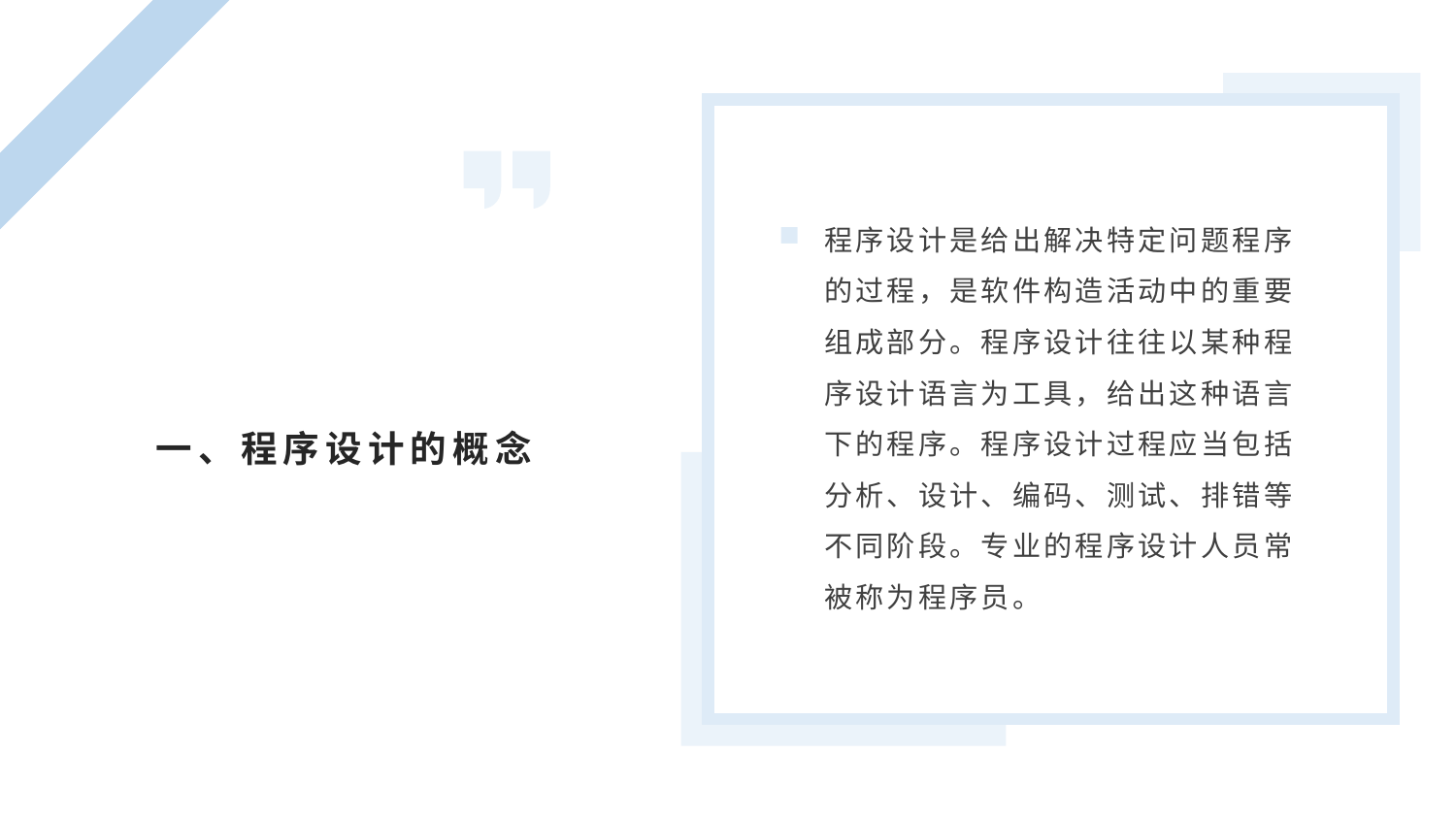

程序设计是给出解决特定问题程序的过程，是软件构造活动中的重要组成部分。程序设计往往以某种程序设计语言为工具，给出这种语言下的程序。程序设计过程应当包括分析、设计、编码、测试、排错等不同阶段。专业的程序设计人员常被称为程序员。

一、程序设计的概念